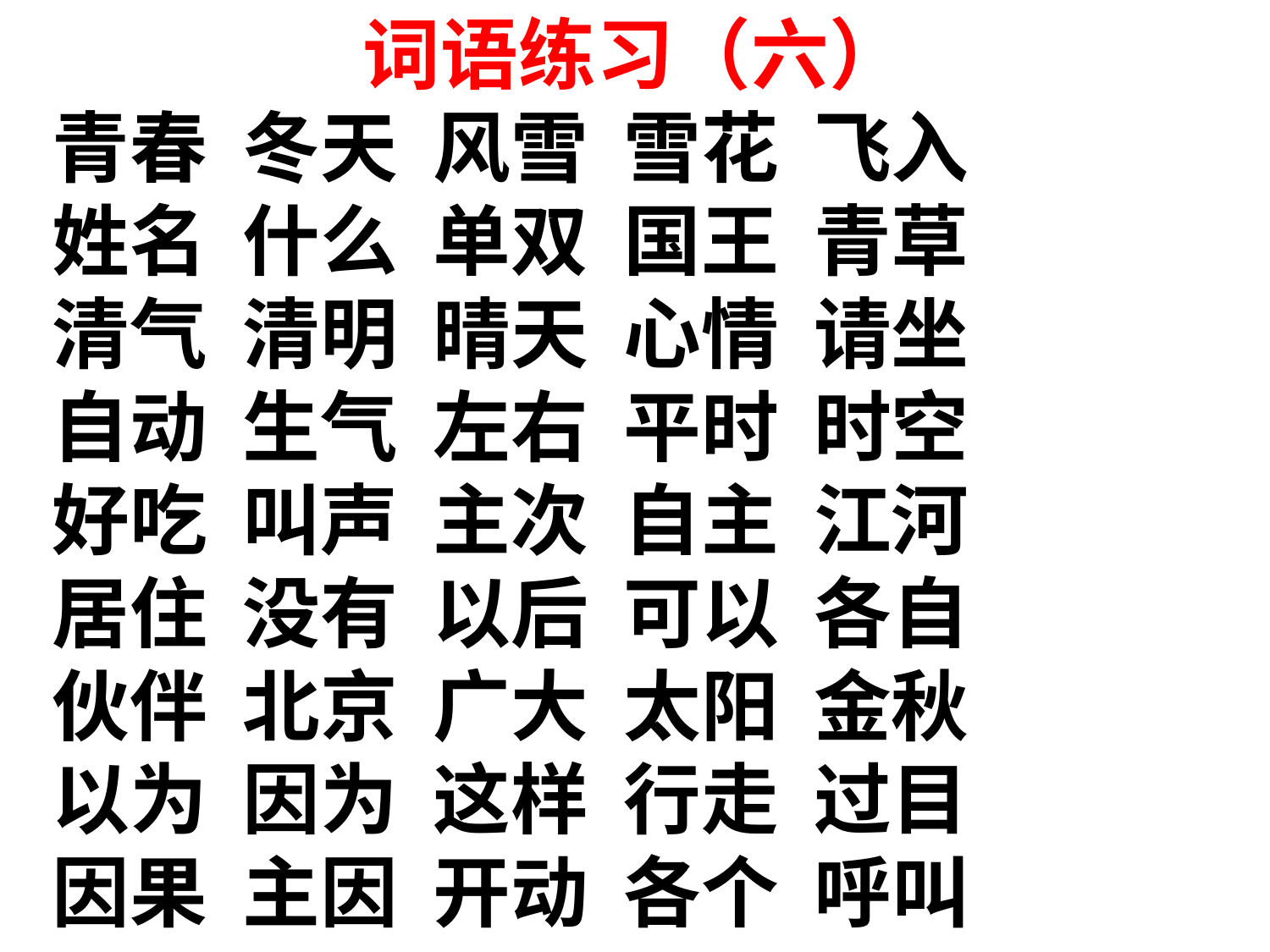

词语练习（六）
青春  冬天  风雪  雪花  飞入
姓名  什么  单双  国王  青草
清气  清明  晴天  心情  请坐
自动  生气  左右  平时  时空
好吃  叫声  主次  自主  江河
居住  没有  以后  可以  各自
伙伴  北京  广大  太阳  金秋
以为  因为  这样  行走  过目
因果  主因  开动  各个  呼叫